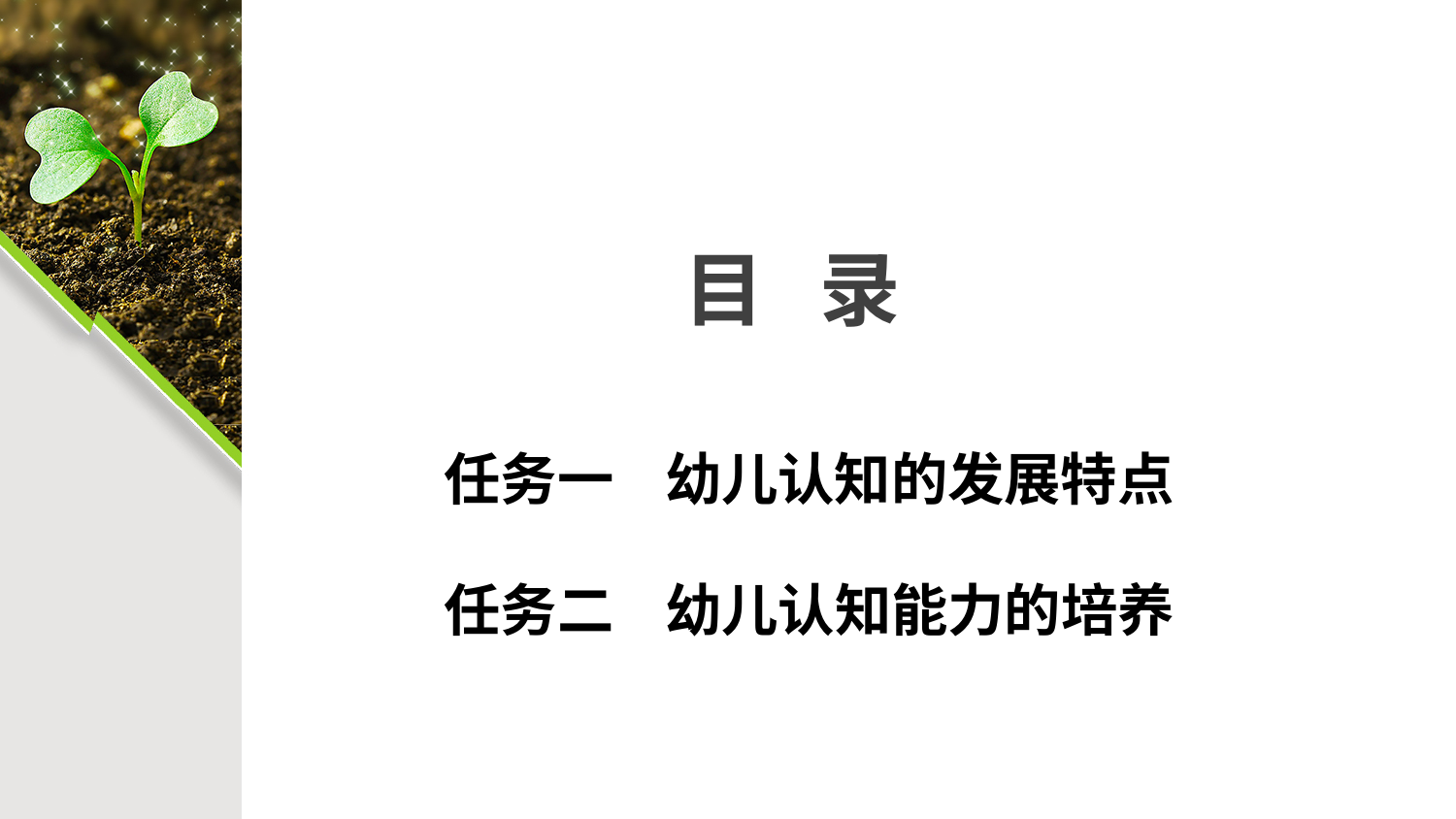

# 目   录
任务一    幼儿认知的发展特点
任务二    幼儿认知能力的培养